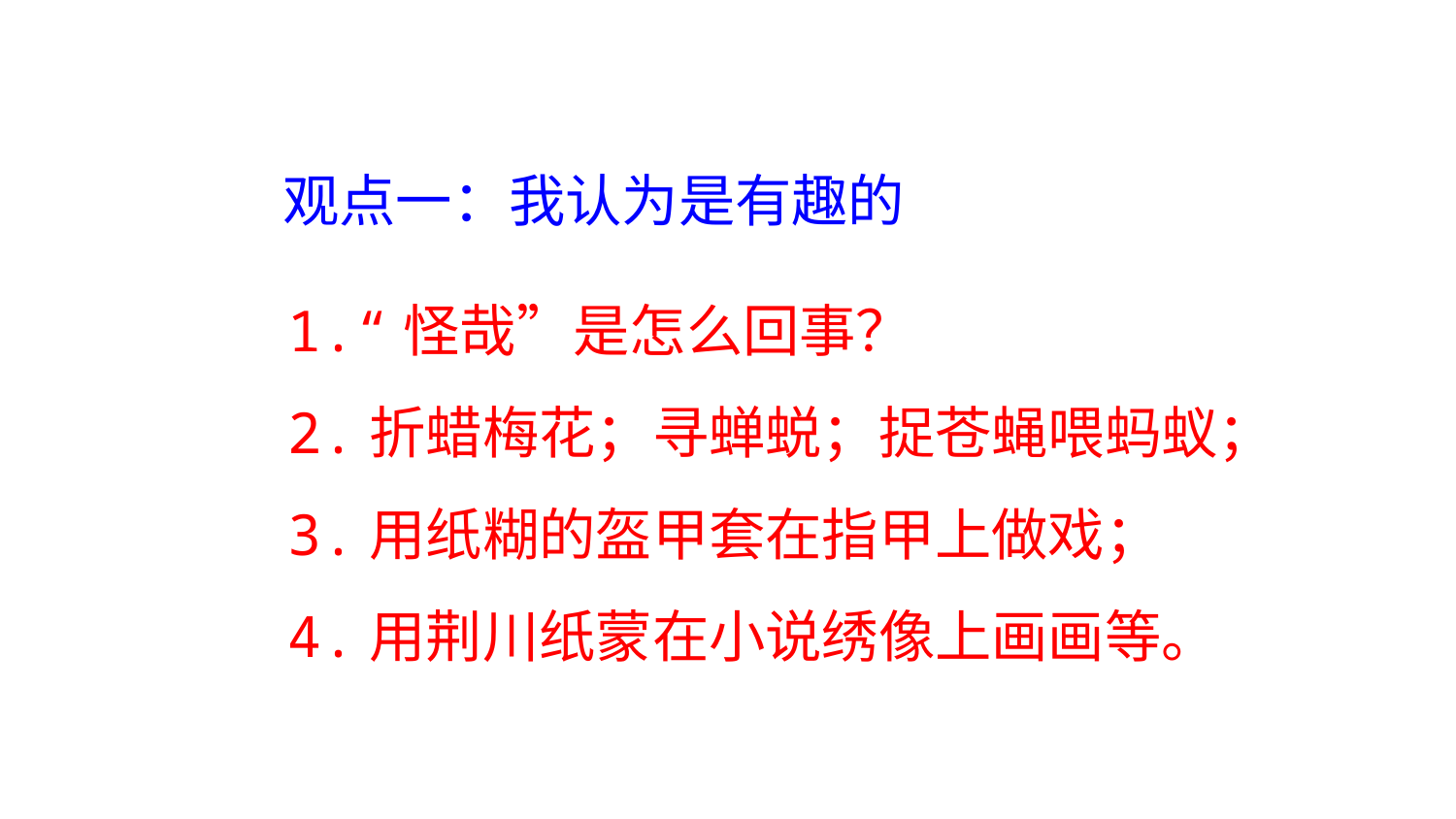

观点一：我认为是有趣的
   1.“怪哉”是怎么回事？
   2.折蜡梅花；寻蝉蜕；捉苍蝇喂蚂蚁；
   3.用纸糊的盔甲套在指甲上做戏；
   4.用荆川纸蒙在小说绣像上画画等。